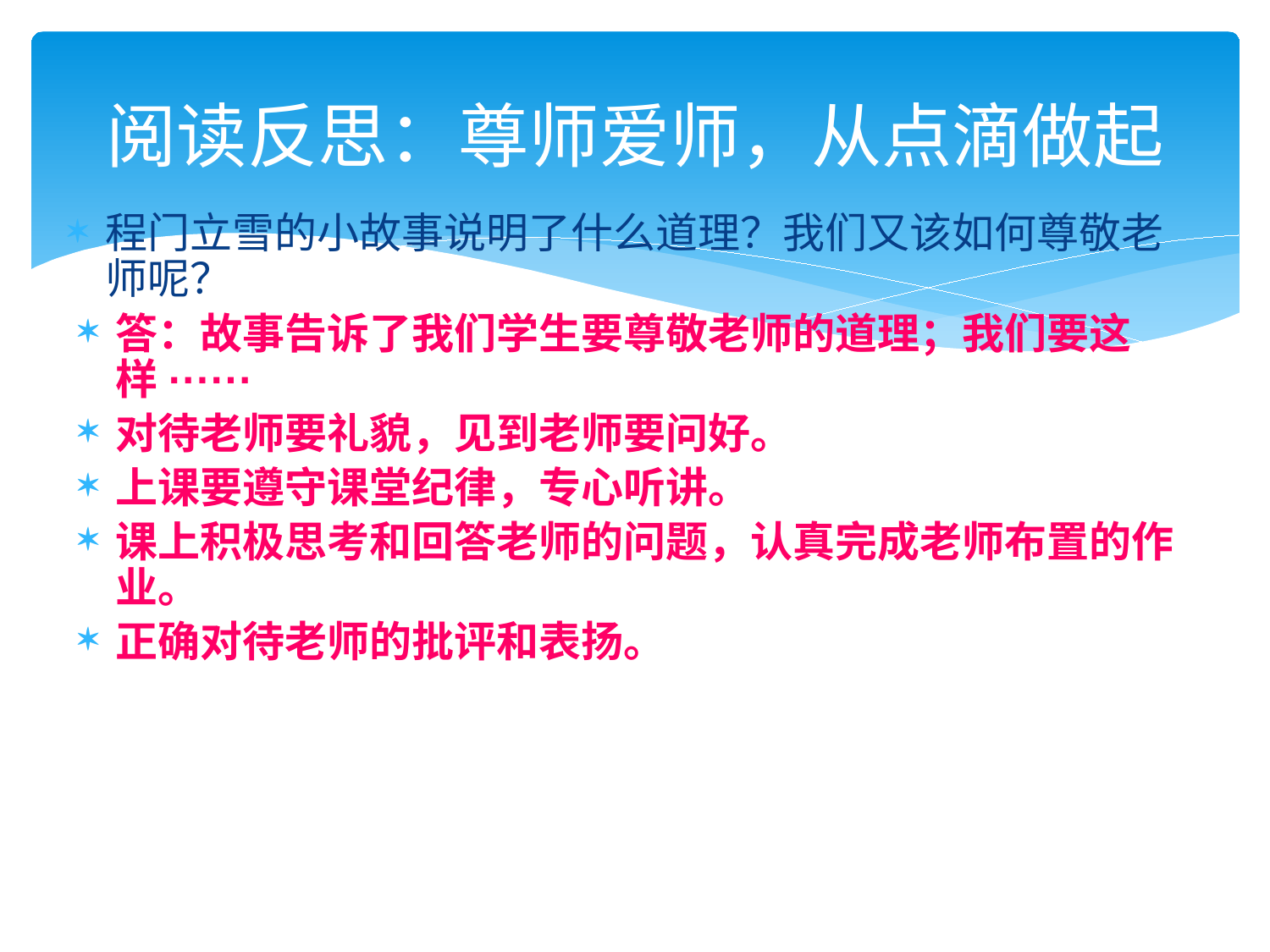

# 阅读反思：尊师爱师，从点滴做起
程门立雪的小故事说明了什么道理？我们又该如何尊敬老师呢？
答：故事告诉了我们学生要尊敬老师的道理；我们要这样······
对待老师要礼貌，见到老师要问好。
上课要遵守课堂纪律，专心听讲。
课上积极思考和回答老师的问题，认真完成老师布置的作业。
正确对待老师的批评和表扬。